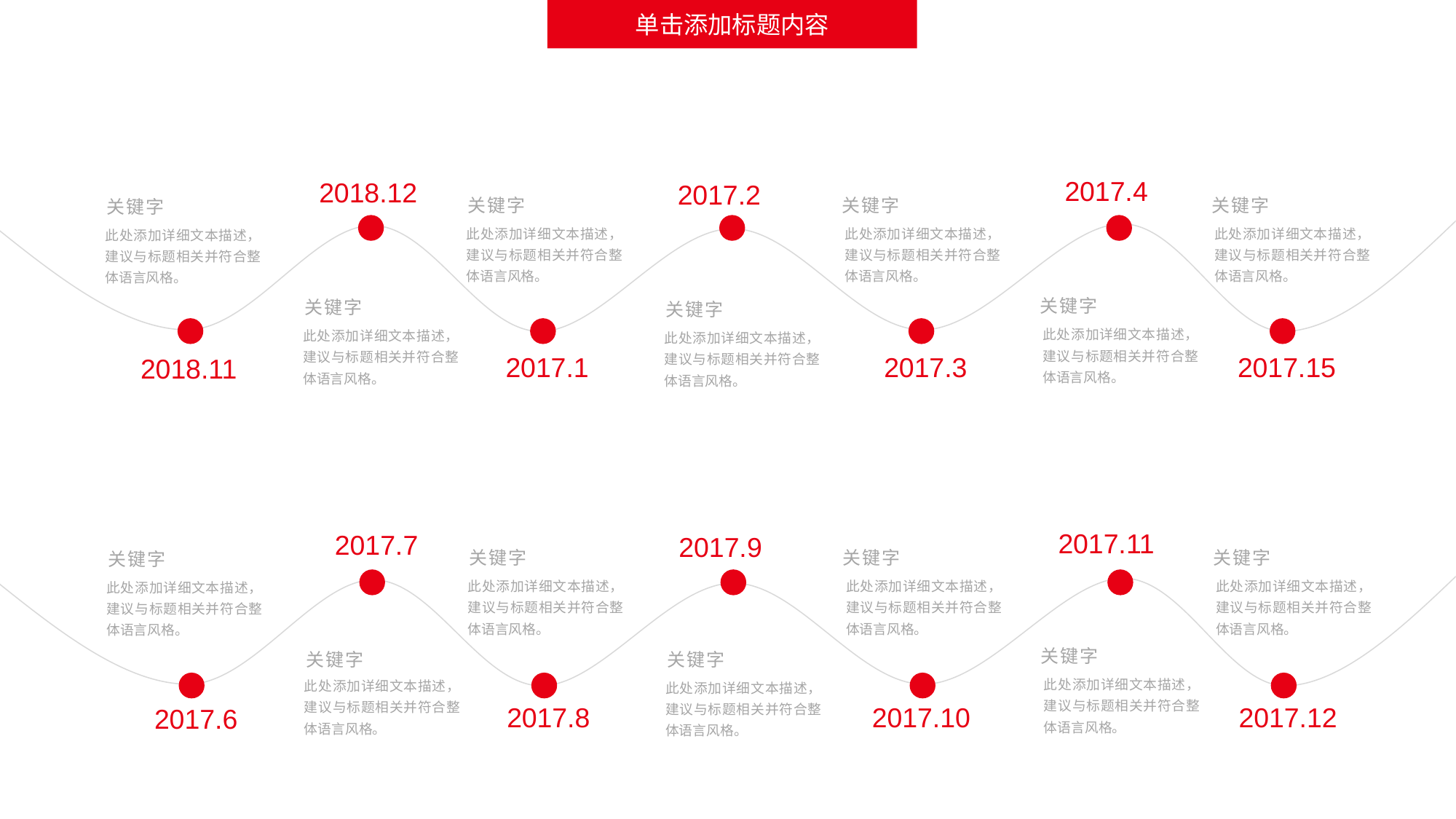

单击添加标题内容
2017.4
2018.12
2017.2
关键字
关键字
关键字
关键字

此处添加详细文本描述，建议与标题相关并符合整体语言风格。
此处添加详细文本描述，建议与标题相关并符合整体语言风格。
此处添加详细文本描述，建议与标题相关并符合整体语言风格。
此处添加详细文本描述，建议与标题相关并符合整体语言风格。
关键字
关键字
关键字
此处添加详细文本描述，建议与标题相关并符合整体语言风格。
此处添加详细文本描述，建议与标题相关并符合整体语言风格。

此处添加详细文本描述，建议与标题相关并符合整体语言风格。
2017.1
2017.3
2017.15
2018.11
2017.11
2017.7
2017.9
关键字
关键字
关键字
关键字

此处添加详细文本描述，建议与标题相关并符合整体语言风格。
此处添加详细文本描述，建议与标题相关并符合整体语言风格。
此处添加详细文本描述，建议与标题相关并符合整体语言风格。
此处添加详细文本描述，建议与标题相关并符合整体语言风格。

关键字
关键字
关键字
此处添加详细文本描述，建议与标题相关并符合整体语言风格。
此处添加详细文本描述，建议与标题相关并符合整体语言风格。
此处添加详细文本描述，建议与标题相关并符合整体语言风格。

2017.8
2017.10
2017.12
2017.6